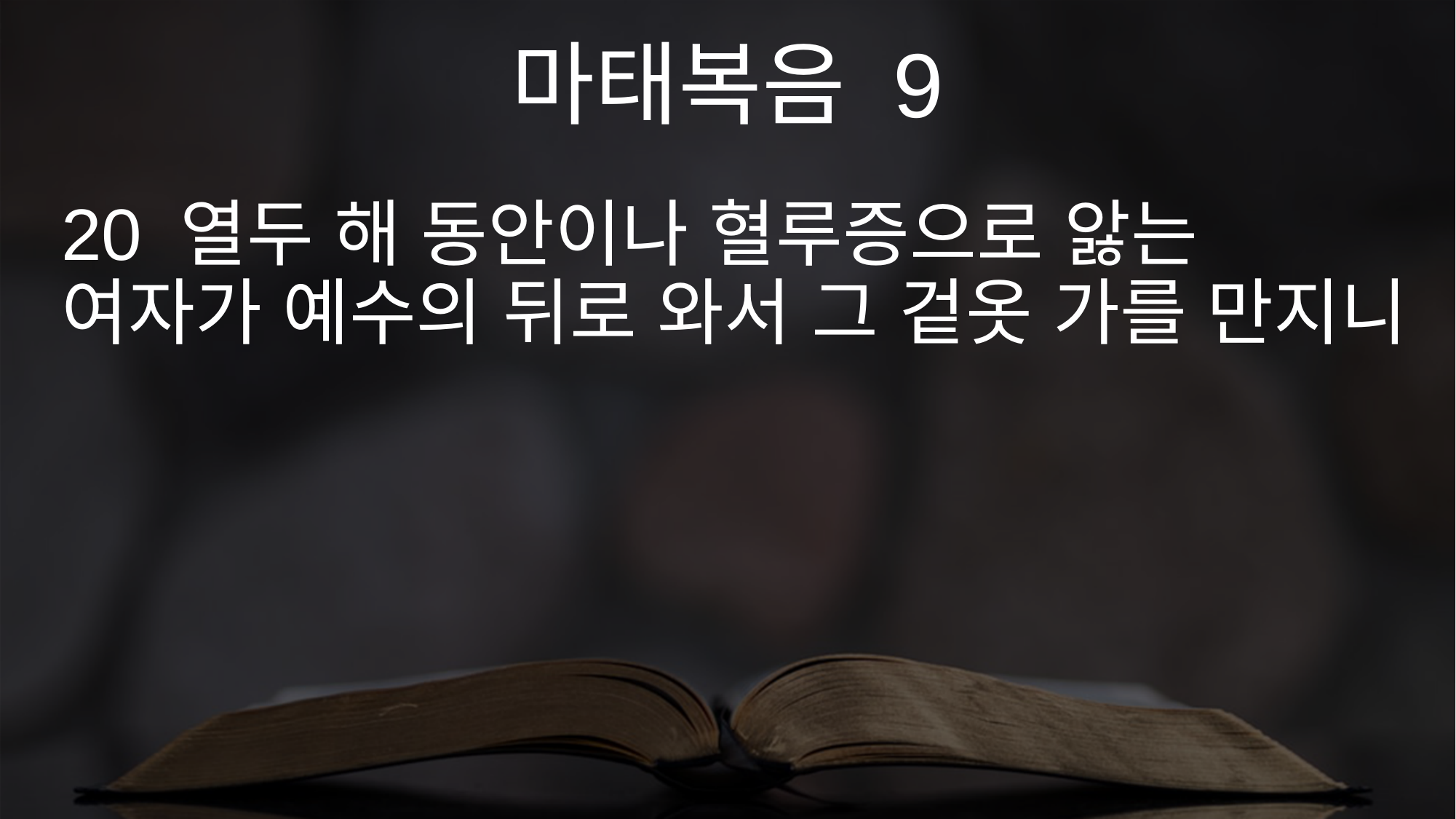

마태복음 9
20 열두 해 동안이나 혈루증으로 앓는 여자가 예수의 뒤로 와서 그 겉옷 가를 만지니